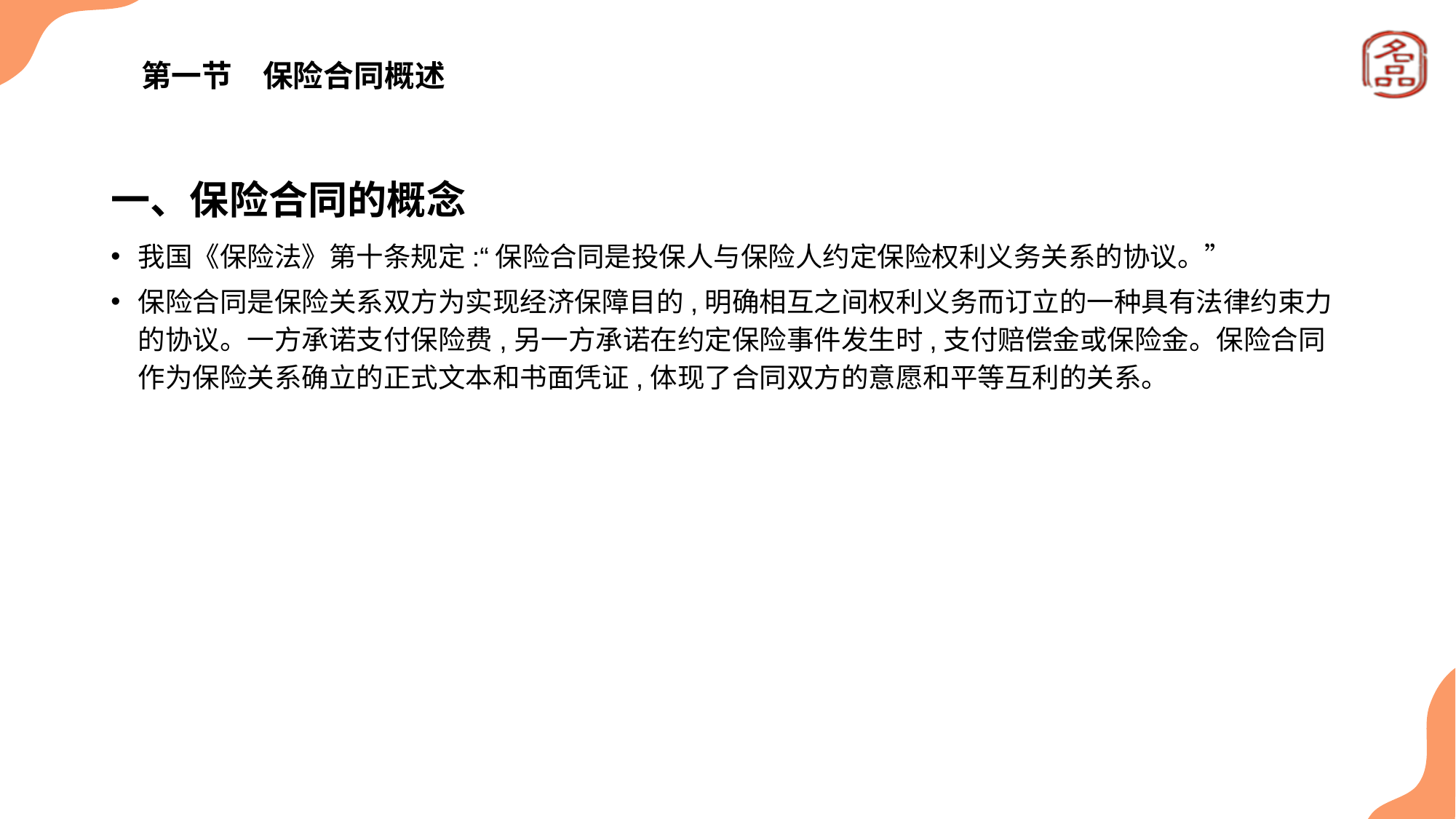

# 第一节　保险合同概述
一、保险合同的概念
我国《保险法》第十条规定:“保险合同是投保人与保险人约定保险权利义务关系的协议。”
保险合同是保险关系双方为实现经济保障目的,明确相互之间权利义务而订立的一种具有法律约束力的协议。一方承诺支付保险费,另一方承诺在约定保险事件发生时,支付赔偿金或保险金。保险合同作为保险关系确立的正式文本和书面凭证,体现了合同双方的意愿和平等互利的关系。